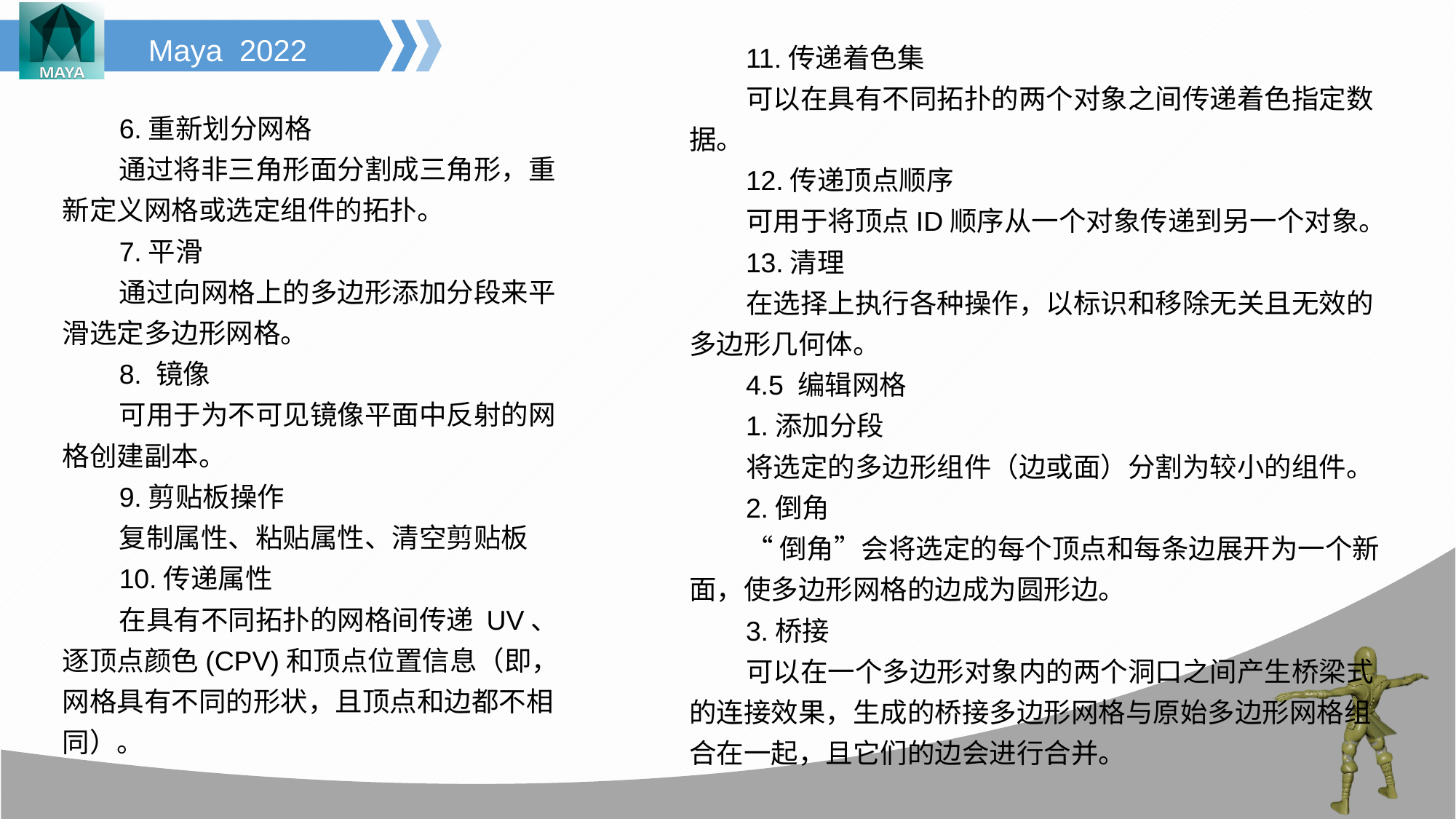

11.传递着色集
可以在具有不同拓扑的两个对象之间传递着色指定数据。
12.传递顶点顺序
可用于将顶点ID顺序从一个对象传递到另一个对象。
13.清理
在选择上执行各种操作，以标识和移除无关且无效的多边形几何体。
4.5 编辑网格
1.添加分段
将选定的多边形组件（边或面）分割为较小的组件。
2.倒角
“倒角”会将选定的每个顶点和每条边展开为一个新面，使多边形网格的边成为圆形边。
3.桥接
可以在一个多边形对象内的两个洞口之间产生桥梁式的连接效果，生成的桥接多边形网格与原始多边形网格组合在一起，且它们的边会进行合并。
6.重新划分网格
通过将非三角形面分割成三角形，重新定义网格或选定组件的拓扑。
7.平滑
通过向网格上的多边形添加分段来平滑选定多边形网格。
8. 镜像
可用于为不可见镜像平面中反射的网格创建副本。
9.剪贴板操作
复制属性、粘贴属性、清空剪贴板
10.传递属性
在具有不同拓扑的网格间传递 UV、逐顶点颜色(CPV)和顶点位置信息（即，网格具有不同的形状，且顶点和边都不相同）。